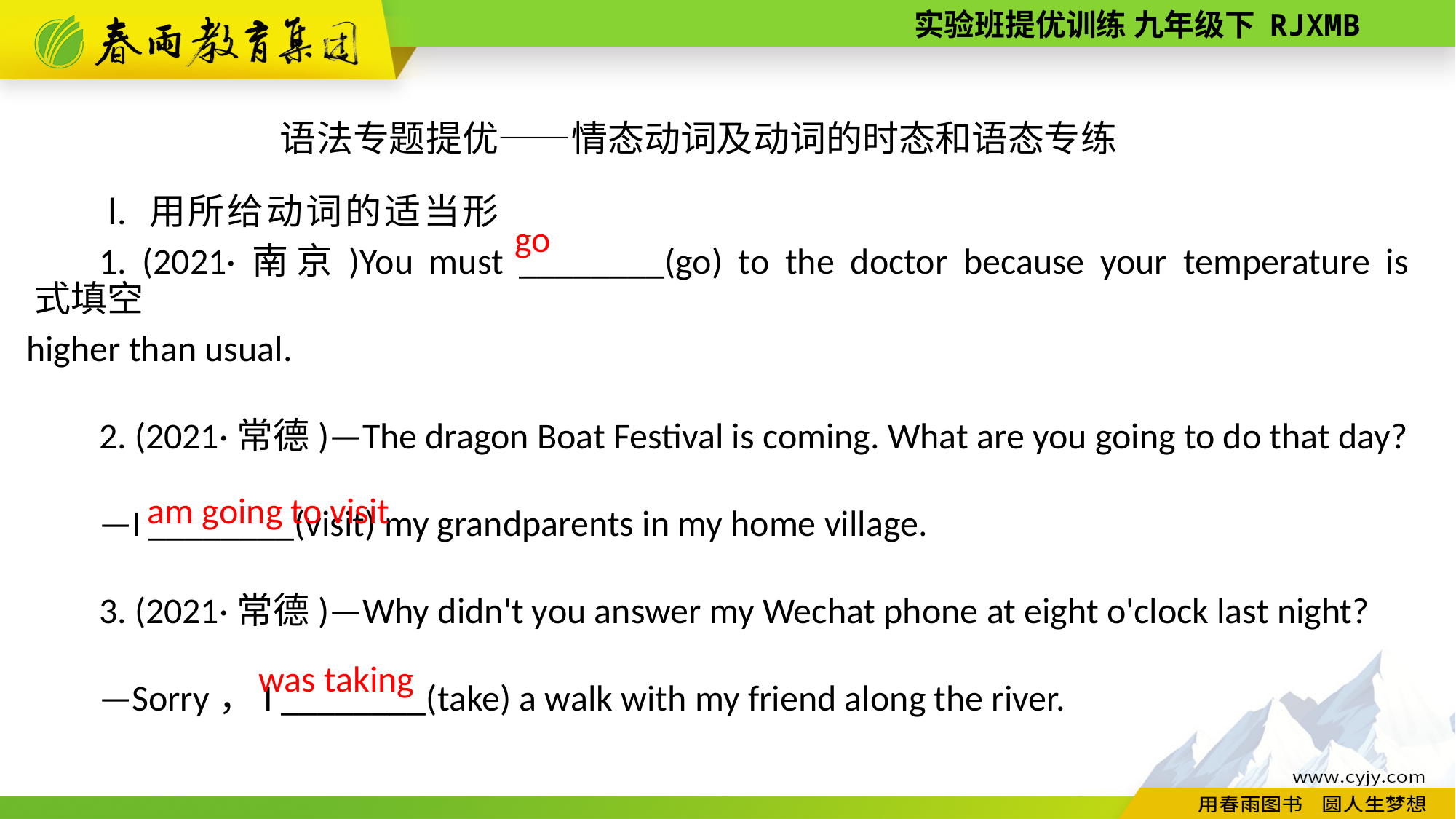

语法专题提优——情态动词及动词的时态和语态专练
Ⅰ. 用所给动词的适当形式填空
1. (2021·南京)You must ________(go) to the doctor because your temperature is higher than usual.
2. (2021·常德)—The dragon Boat Festival is coming. What are you going to do that day?
—I ________(visit) my grandparents in my home village.
3. (2021·常德)—Why didn't you answer my Wechat phone at eight o'clock last night?
—Sorry，I ________(take) a walk with my friend along the river.
 go
am going to visit
was taking